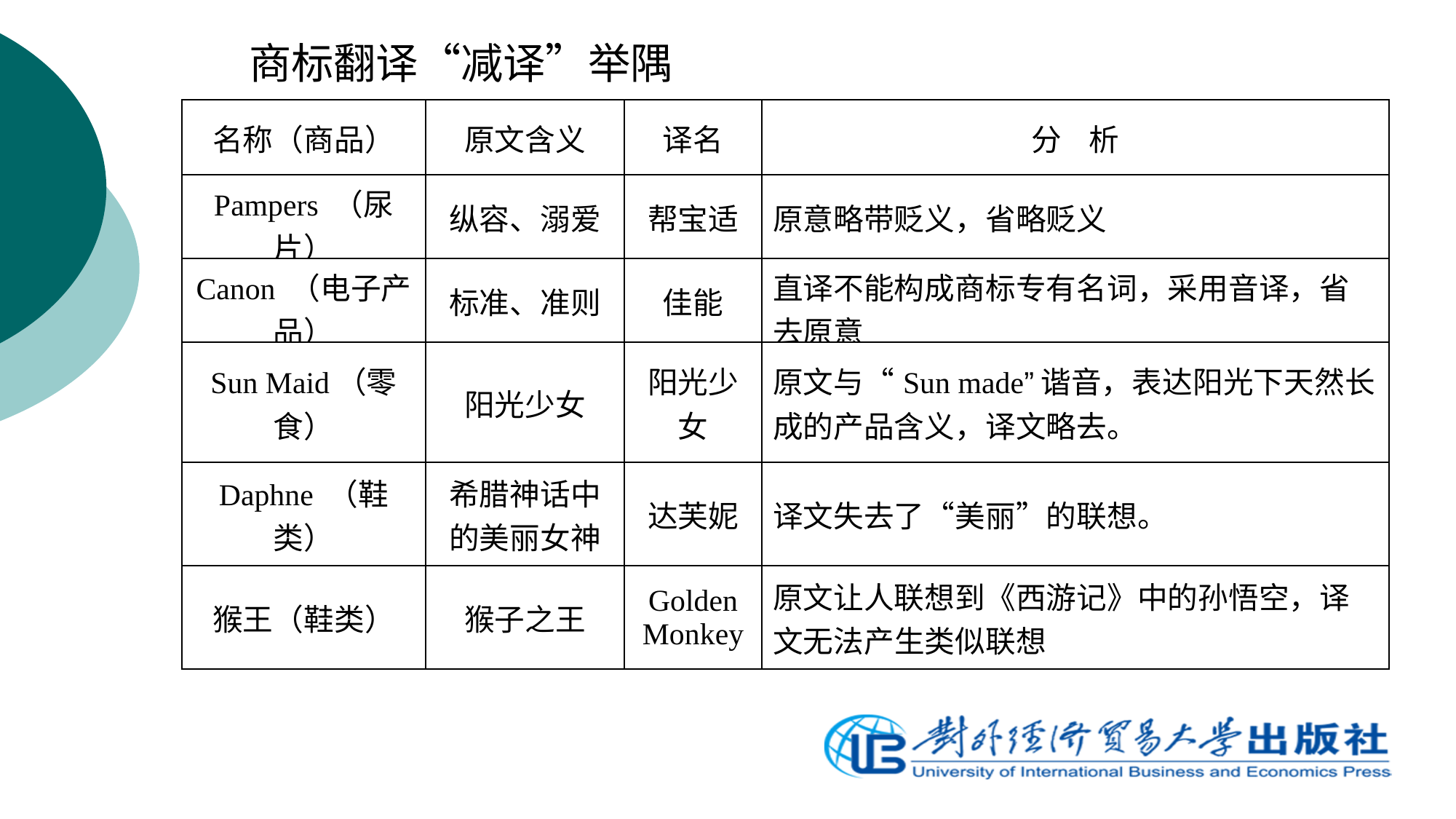

商标翻译“减译”举隅
| 名称（商品） | 原文含义 | 译名 | 分 析 |
| --- | --- | --- | --- |
| Pampers （尿片） | 纵容、溺爱 | 帮宝适 | 原意略带贬义，省略贬义 |
| Canon （电子产品） | 标准、准则 | 佳能 | 直译不能构成商标专有名词，采用音译，省去原意 |
| Sun Maid（零食） | 阳光少女 | 阳光少女 | 原文与“Sun made”谐音，表达阳光下天然长成的产品含义，译文略去。 |
| Daphne （鞋类） | 希腊神话中的美丽女神 | 达芙妮 | 译文失去了“美丽”的联想。 |
| 猴王（鞋类） | 猴子之王 | Golden Monkey | 原文让人联想到《西游记》中的孙悟空，译文无法产生类似联想 |